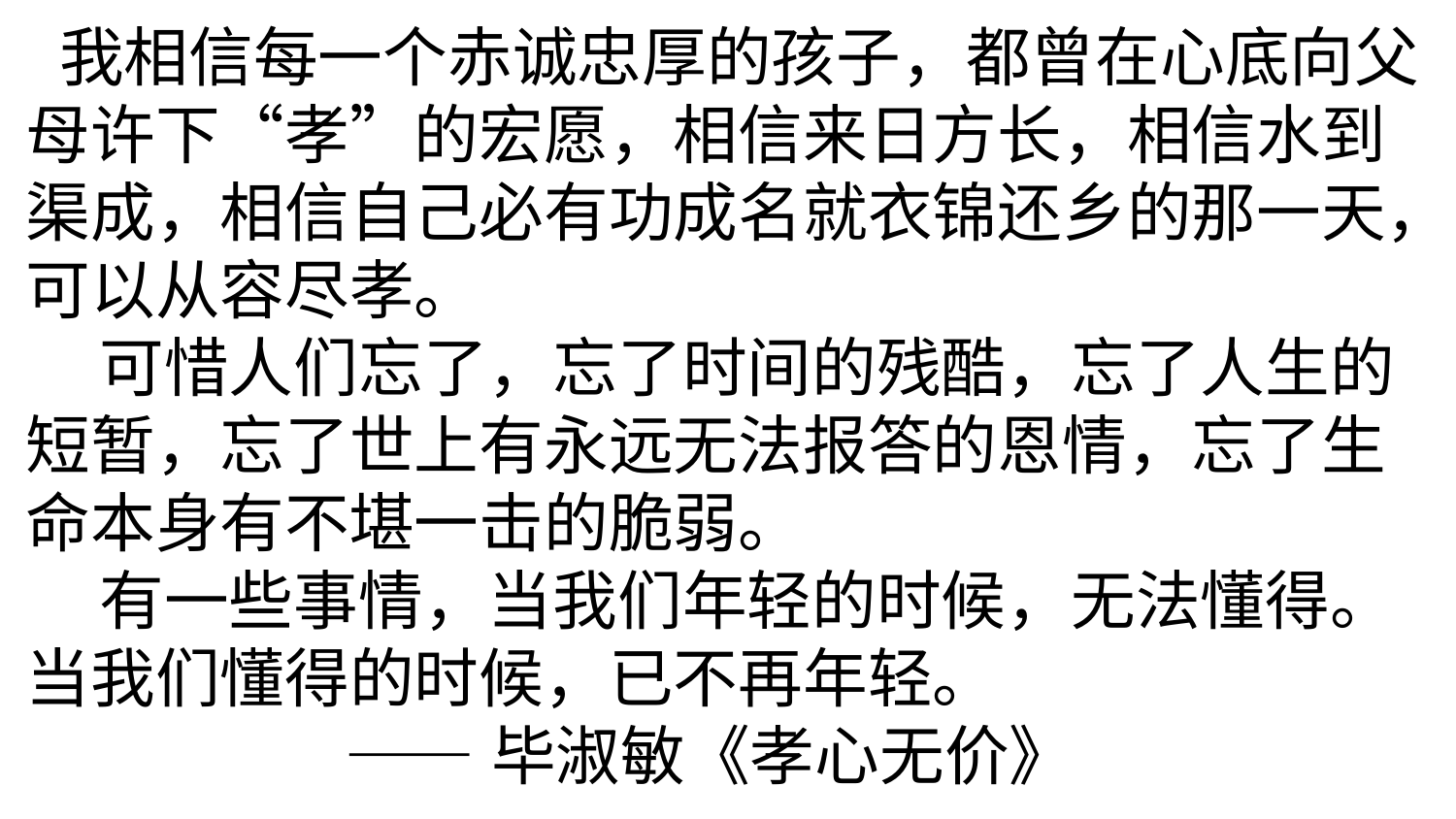

我相信每一个赤诚忠厚的孩子，都曾在心底向父母许下“孝”的宏愿，相信来日方长，相信水到渠成，相信自己必有功成名就衣锦还乡的那一天，可以从容尽孝。
    可惜人们忘了，忘了时间的残酷，忘了人生的短暂，忘了世上有永远无法报答的恩情，忘了生命本身有不堪一击的脆弱。
    有一些事情，当我们年轻的时候，无法懂得。当我们懂得的时候，已不再年轻。
                      ——毕淑敏《孝心无价》